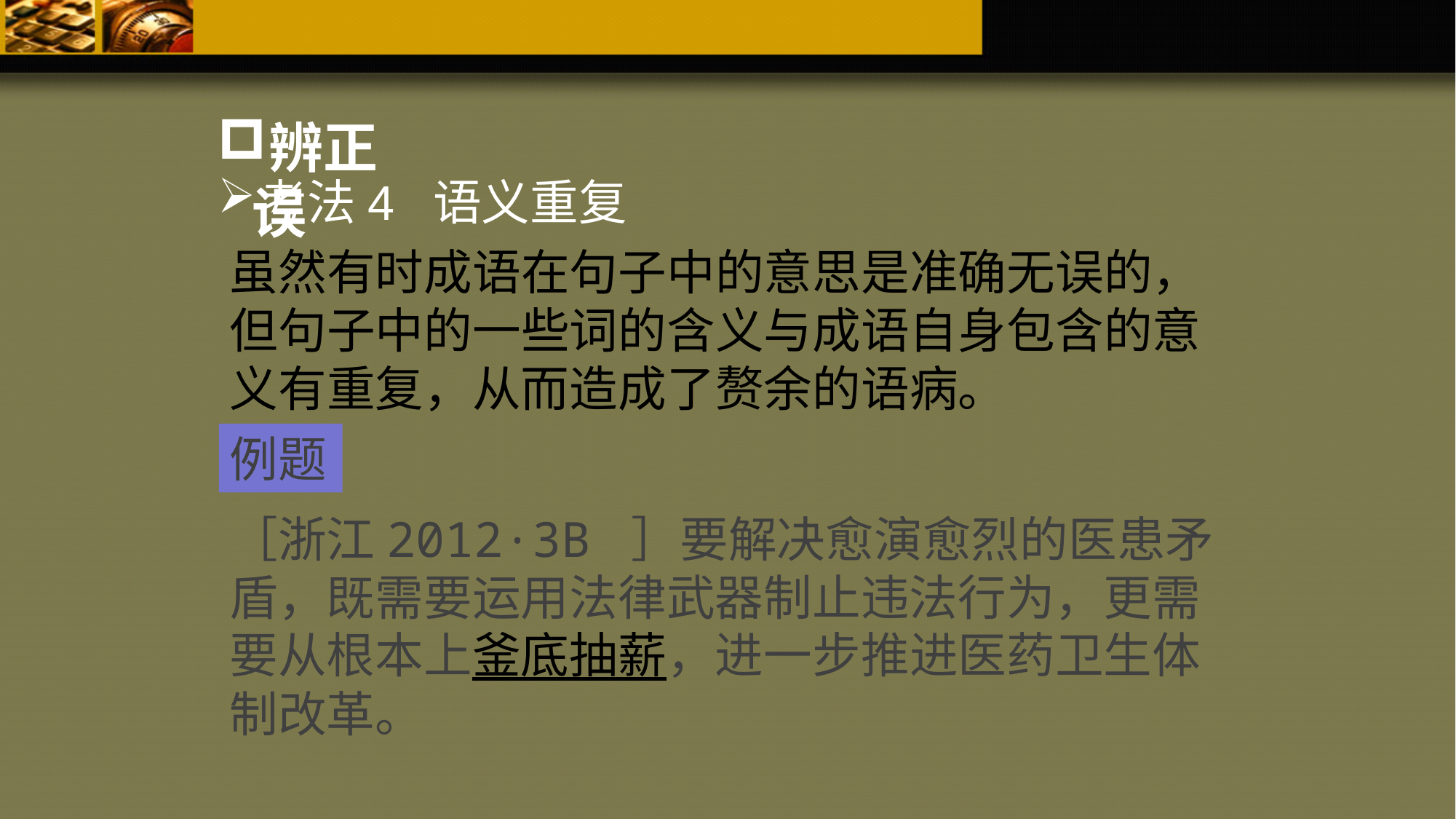

辨正误
考法4  语义重复
虽然有时成语在句子中的意思是准确无误的，但句子中的一些词的含义与成语自身包含的意义有重复，从而造成了赘余的语病。
例题
［浙江2012·3B ］要解决愈演愈烈的医患矛盾，既需要运用法律武器制止违法行为，更需要从根本上釜底抽薪，进一步推进医药卫生体制改革。